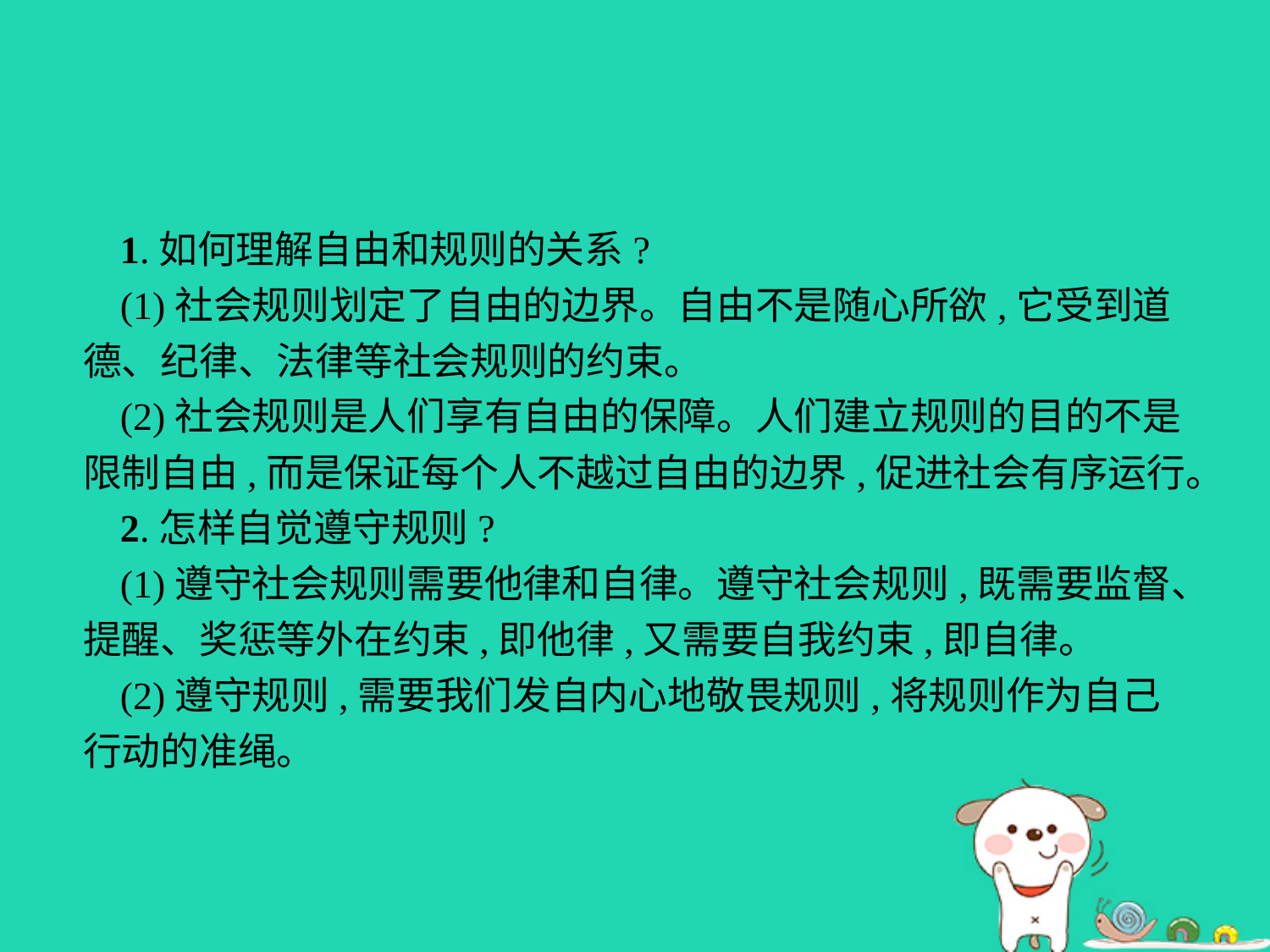

1.如何理解自由和规则的关系?
(1)社会规则划定了自由的边界。自由不是随心所欲,它受到道德、纪律、法律等社会规则的约束。
(2)社会规则是人们享有自由的保障。人们建立规则的目的不是限制自由,而是保证每个人不越过自由的边界,促进社会有序运行。
2.怎样自觉遵守规则?
(1)遵守社会规则需要他律和自律。遵守社会规则,既需要监督、提醒、奖惩等外在约束,即他律,又需要自我约束,即自律。
(2)遵守规则,需要我们发自内心地敬畏规则,将规则作为自己行动的准绳。